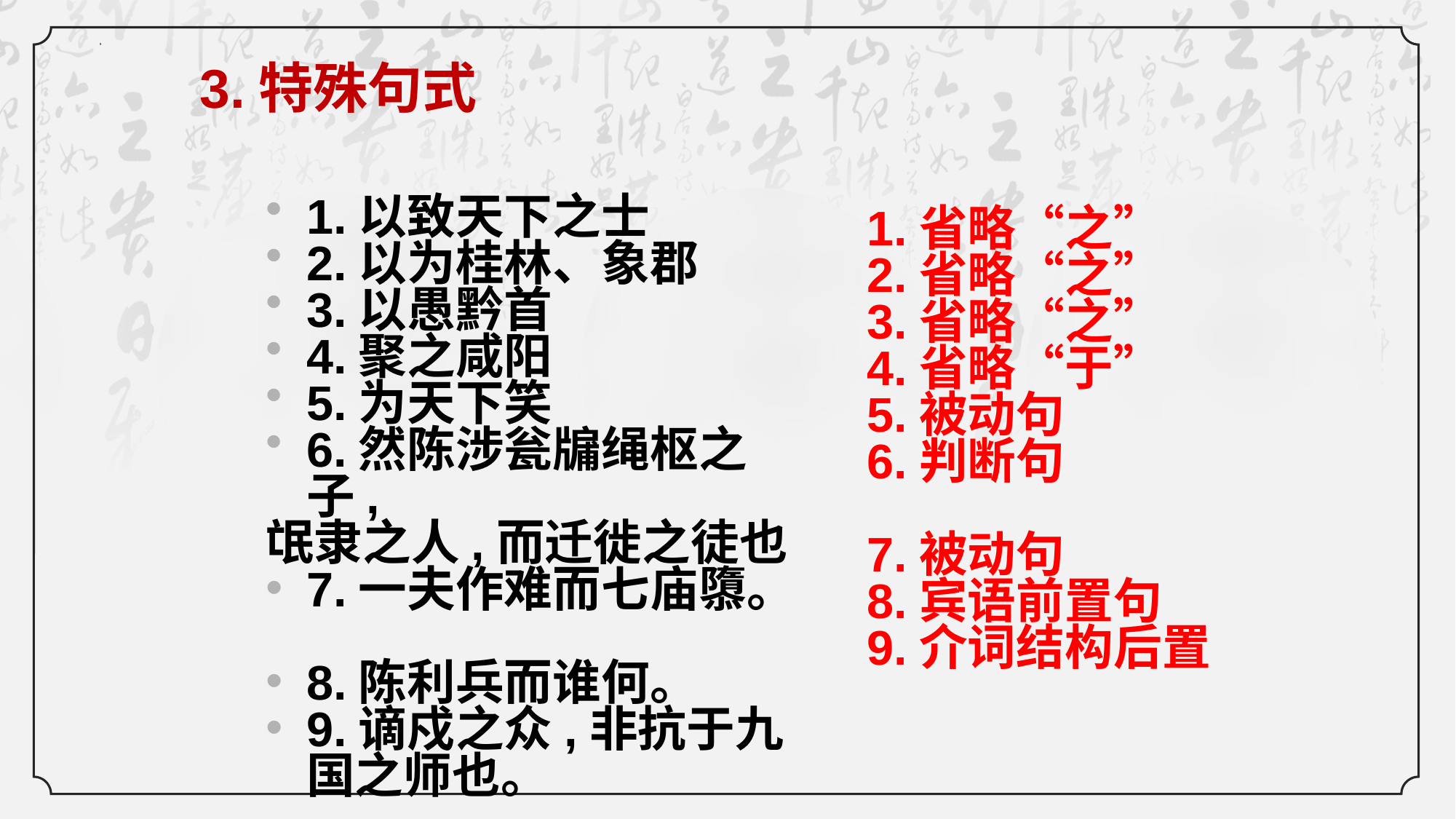

3.特殊句式
1.以致天下之士
2.以为桂林、象郡
3.以愚黔首
4.聚之咸阳
5.为天下笑
6.然陈涉瓮牖绳枢之子,
氓隶之人,而迁徙之徒也
7.一夫作难而七庙隳。
8.陈利兵而谁何。
9.谪戍之众,非抗于九国之师也。
1.省略“之”
2.省略“之”
3.省略“之”
4.省略“于”
5.被动句
6.判断句

7.被动句
8.宾语前置句
9.介词结构后置